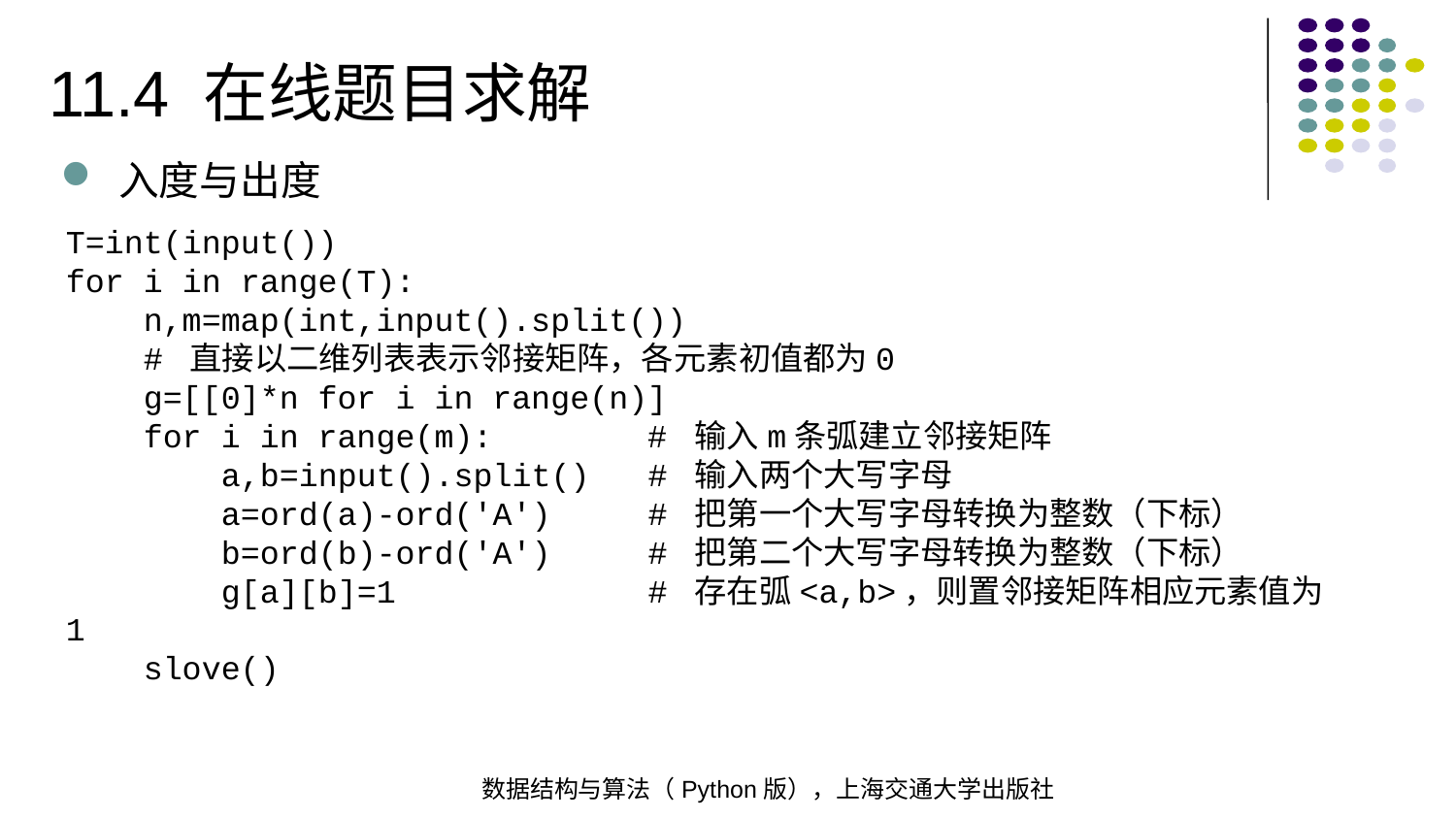

11.4 在线题目求解
入度与出度
T=int(input())
for i in range(T):
    n,m=map(int,input().split())
    # 直接以二维列表表示邻接矩阵，各元素初值都为0
    g=[[0]*n for i in range(n)]
    for i in range(m):        # 输入m条弧建立邻接矩阵
        a,b=input().split()   # 输入两个大写字母
        a=ord(a)-ord('A')     # 把第一个大写字母转换为整数（下标）
        b=ord(b)-ord('A')     # 把第二个大写字母转换为整数（下标）
        g[a][b]=1             # 存在弧<a,b>，则置邻接矩阵相应元素值为1
    slove()